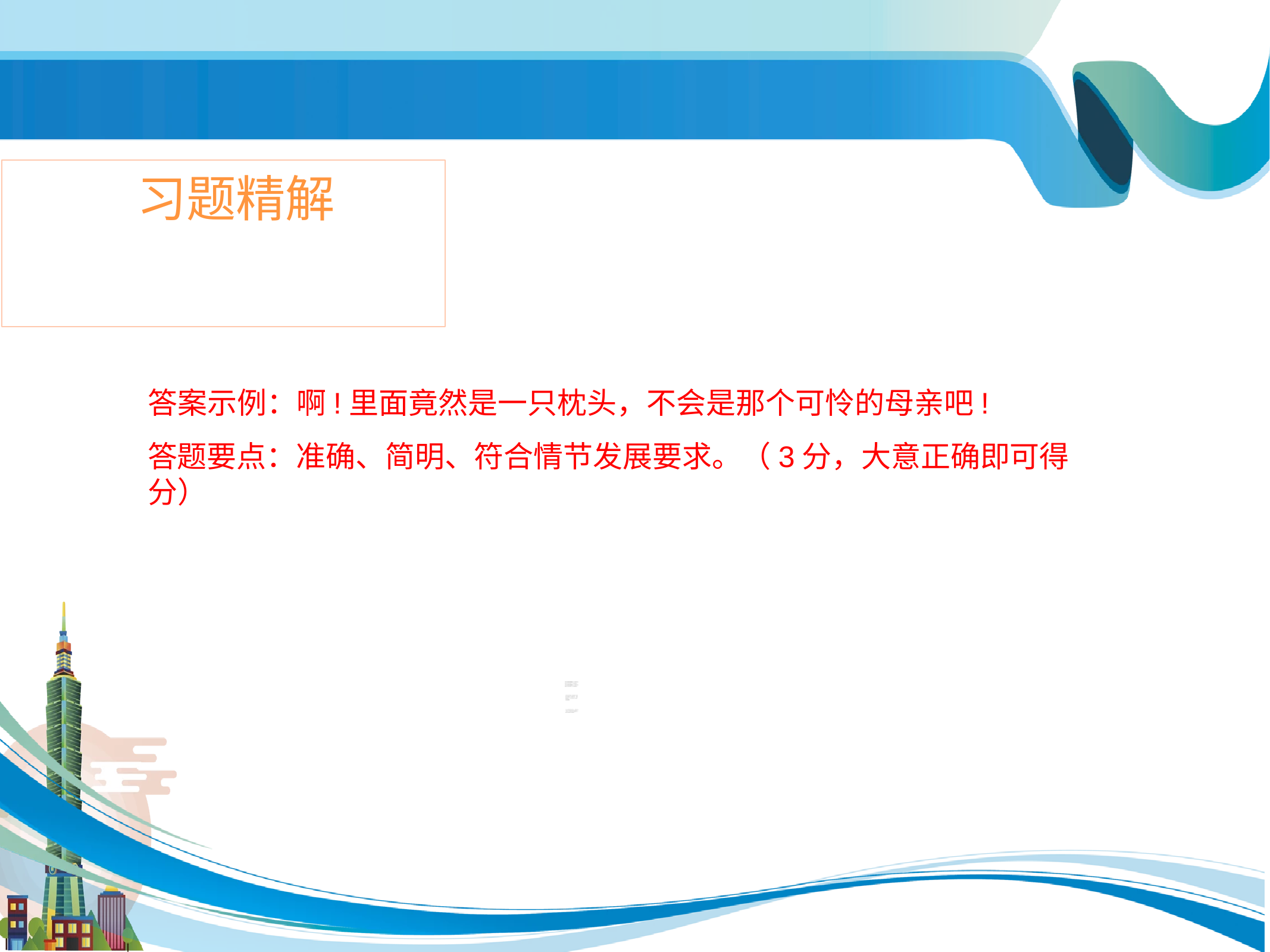

# 习题精解
答案示例：啊!里面竟然是一只枕头，不会是那个可怜的母亲吧!
答题要点：准确、简明、符合情节发展要求。（3分，大意正确即可得分）